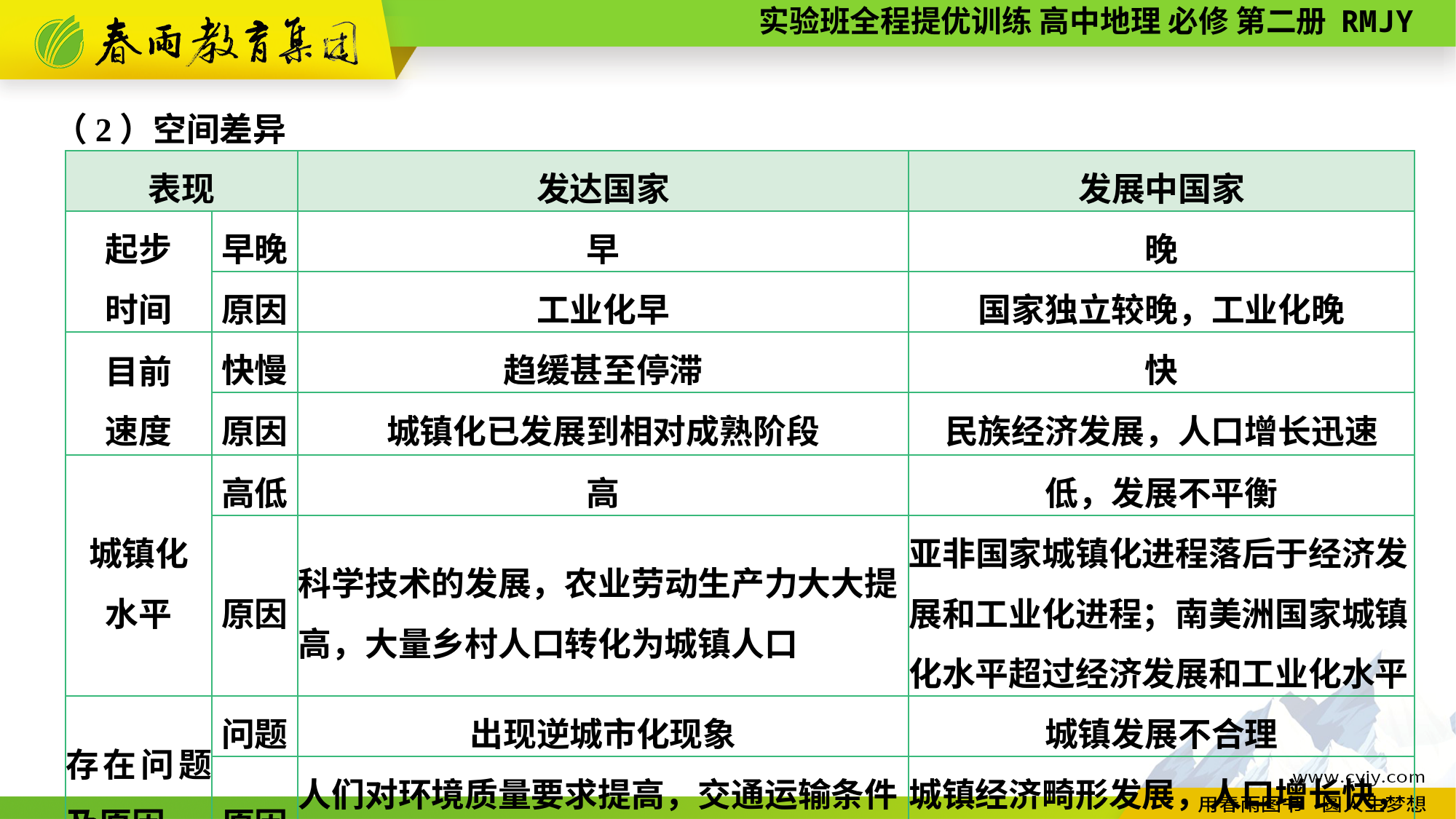

（2）空间差异
| 表现 |  | 发达国家 | 发展中国家 |
| --- | --- | --- | --- |
| 起步 时间 | 早晚 | 早 | 晚 |
|  | 原因 | 工业化早 | 国家独立较晚，工业化晚 |
| 目前 速度 | 快慢 | 趋缓甚至停滞 | 快 |
|  | 原因 | 城镇化已发展到相对成熟阶段 | 民族经济发展，人口增长迅速 |
| 城镇化 水平 | 高低 | 高 | 低，发展不平衡 |
|  | 原因 | 科学技术的发展，农业劳动生产力大大提高，大量乡村人口转化为城镇人口 | 亚非国家城镇化进程落后于经济发展和工业化进程；南美洲国家城镇化水平超过经济发展和工业化水平 |
| 存在问题及原因 | 问题 | 出现逆城市化现象 | 城镇发展不合理 |
|  | 原因 | 人们对环境质量要求提高，交通运输条件改善，乡村和小城镇基础设施逐步完善 | 城镇经济畸形发展，人口增长快，农村劳动力过剩 |